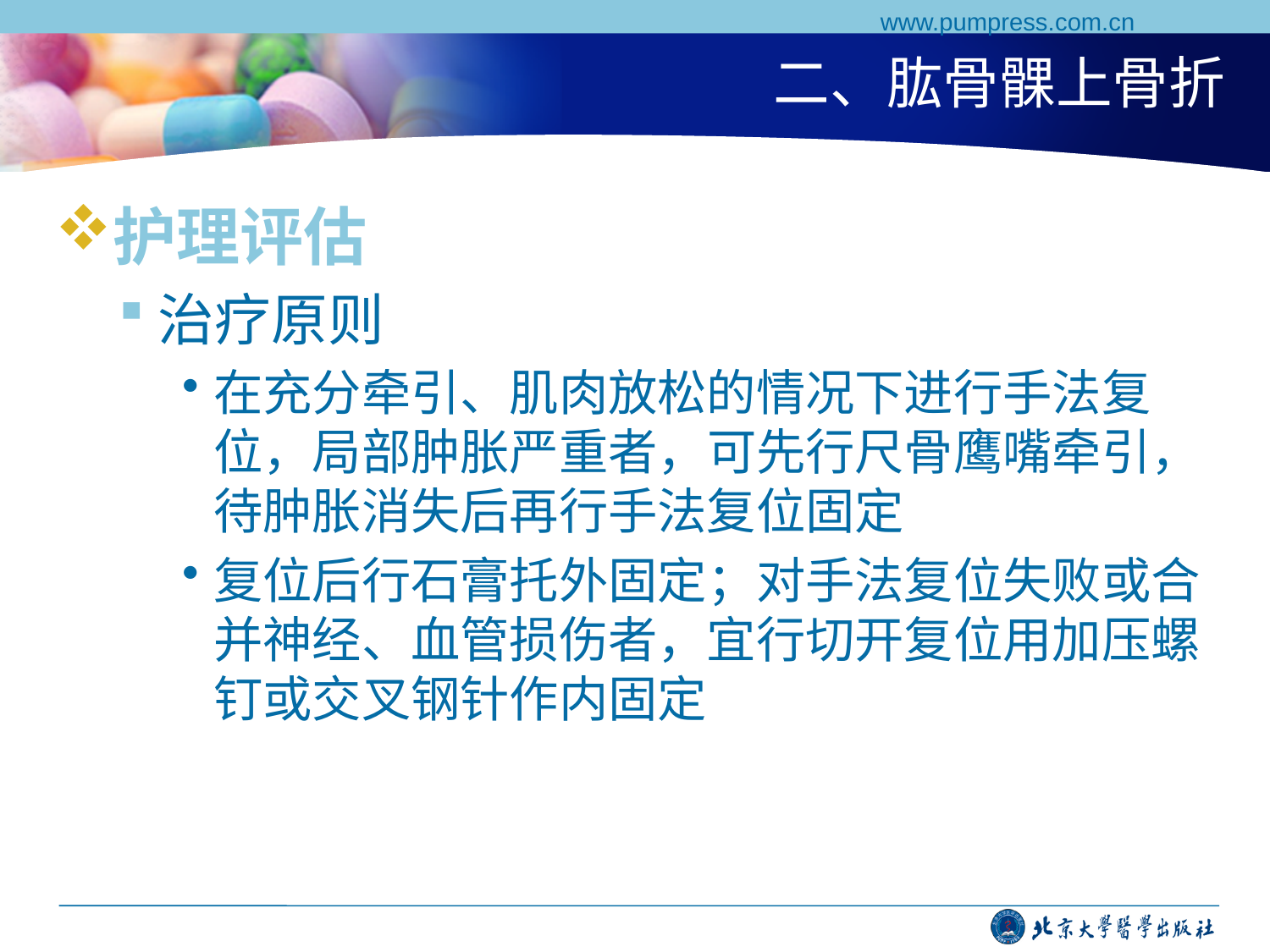

www.pumpress.com.cn
# 二、肱骨髁上骨折
护理评估
治疗原则
在充分牵引、肌肉放松的情况下进行手法复位，局部肿胀严重者，可先行尺骨鹰嘴牵引，待肿胀消失后再行手法复位固定
复位后行石膏托外固定；对手法复位失败或合并神经、血管损伤者，宜行切开复位用加压螺钉或交叉钢针作内固定